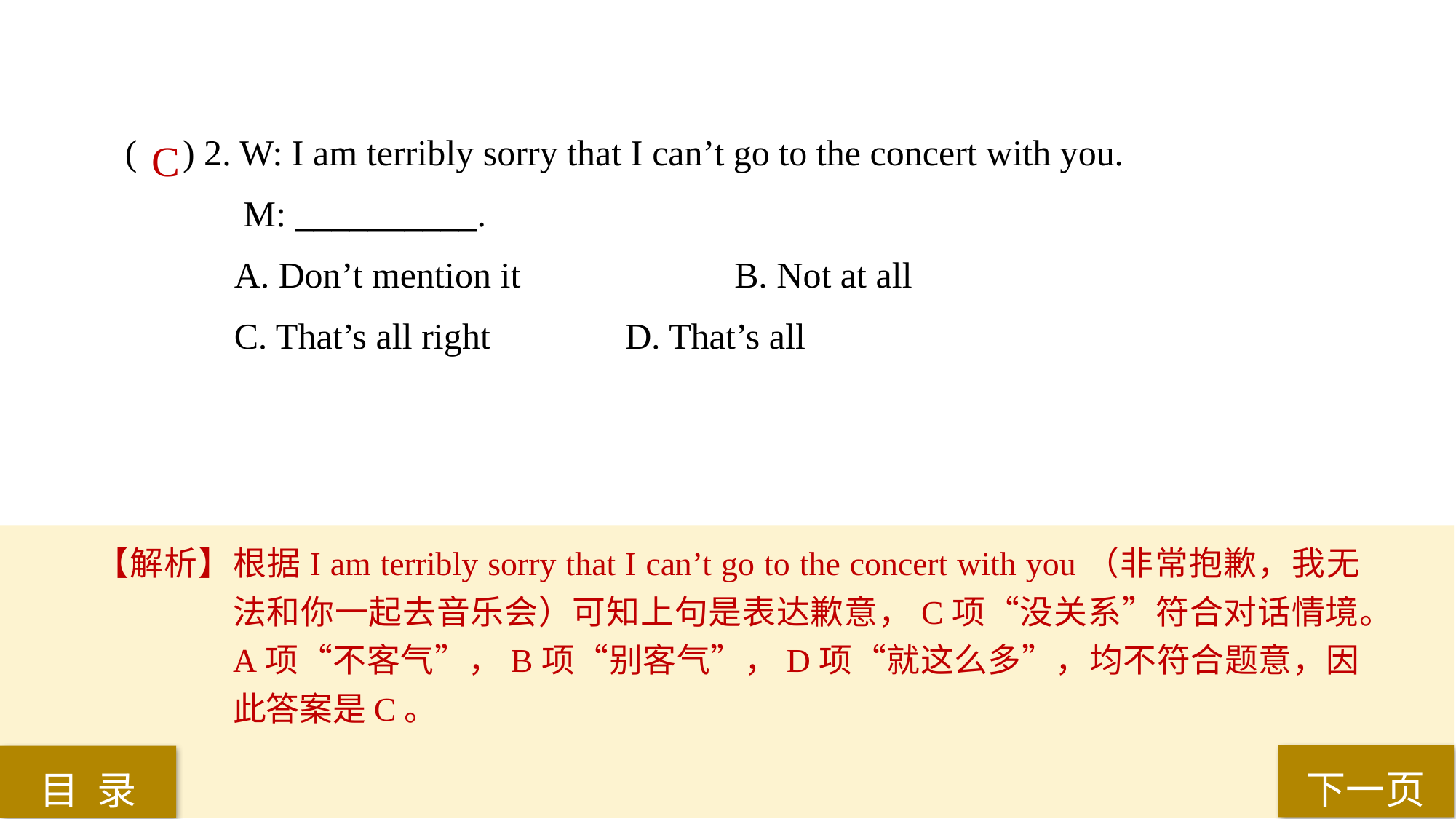

(     ) 2. W: I am terribly sorry that I can’t go to the concert with you.
 M: __________.
A. Don’t mention it 		 B. Not at all
C. That’s all right		 D. That’s all
 C
【解析】根据I am terribly sorry that I can’t go to the concert with you（非常抱歉，我无法和你一起去音乐会）可知上句是表达歉意，C项“没关系”符合对话情境。A项“不客气”，B项“别客气”，D项“就这么多”，均不符合题意，因此答案是C。